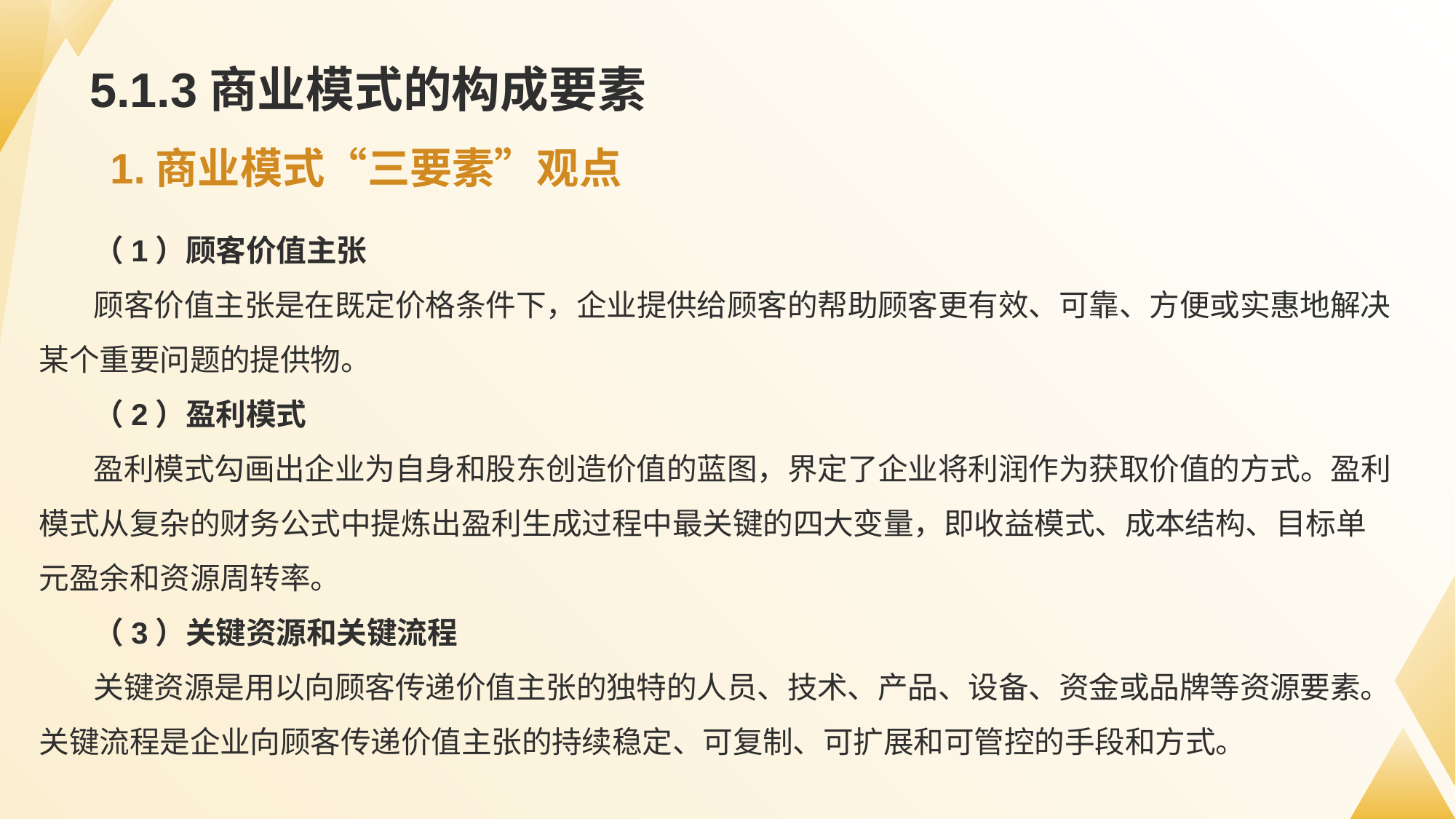

# 5.1.3商业模式的构成要素
1.商业模式“三要素”观点
（1）顾客价值主张
顾客价值主张是在既定价格条件下，企业提供给顾客的帮助顾客更有效、可靠、方便或实惠地解决某个重要问题的提供物。
（2）盈利模式
盈利模式勾画出企业为自身和股东创造价值的蓝图，界定了企业将利润作为获取价值的方式。盈利模式从复杂的财务公式中提炼出盈利生成过程中最关键的四大变量，即收益模式、成本结构、目标单元盈余和资源周转率。
（3）关键资源和关键流程
关键资源是用以向顾客传递价值主张的独特的人员、技术、产品、设备、资金或品牌等资源要素。关键流程是企业向顾客传递价值主张的持续稳定、可复制、可扩展和可管控的手段和方式。